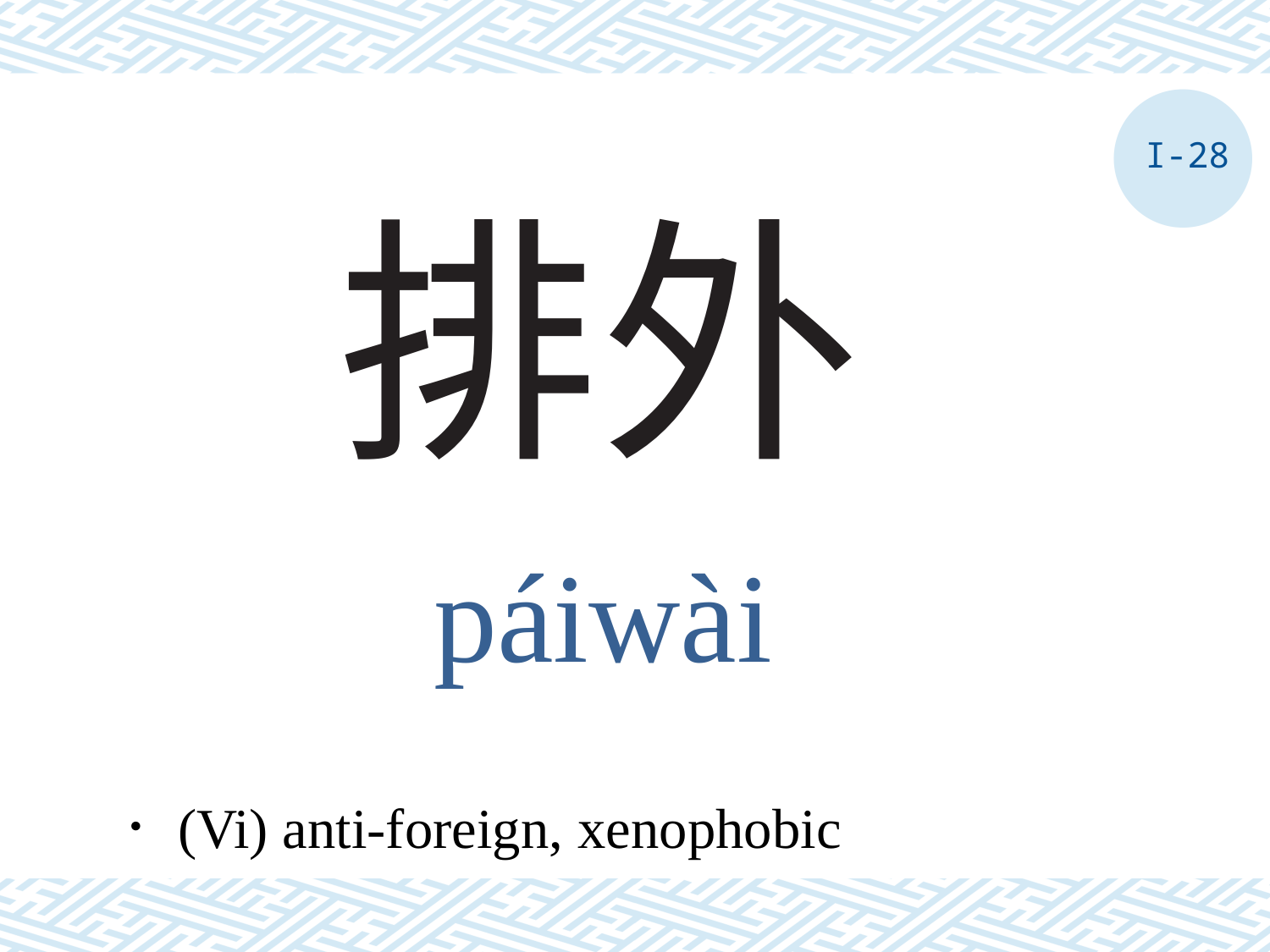

I-28

# 排外
páiwài
．(Vi) anti-foreign, xenophobic